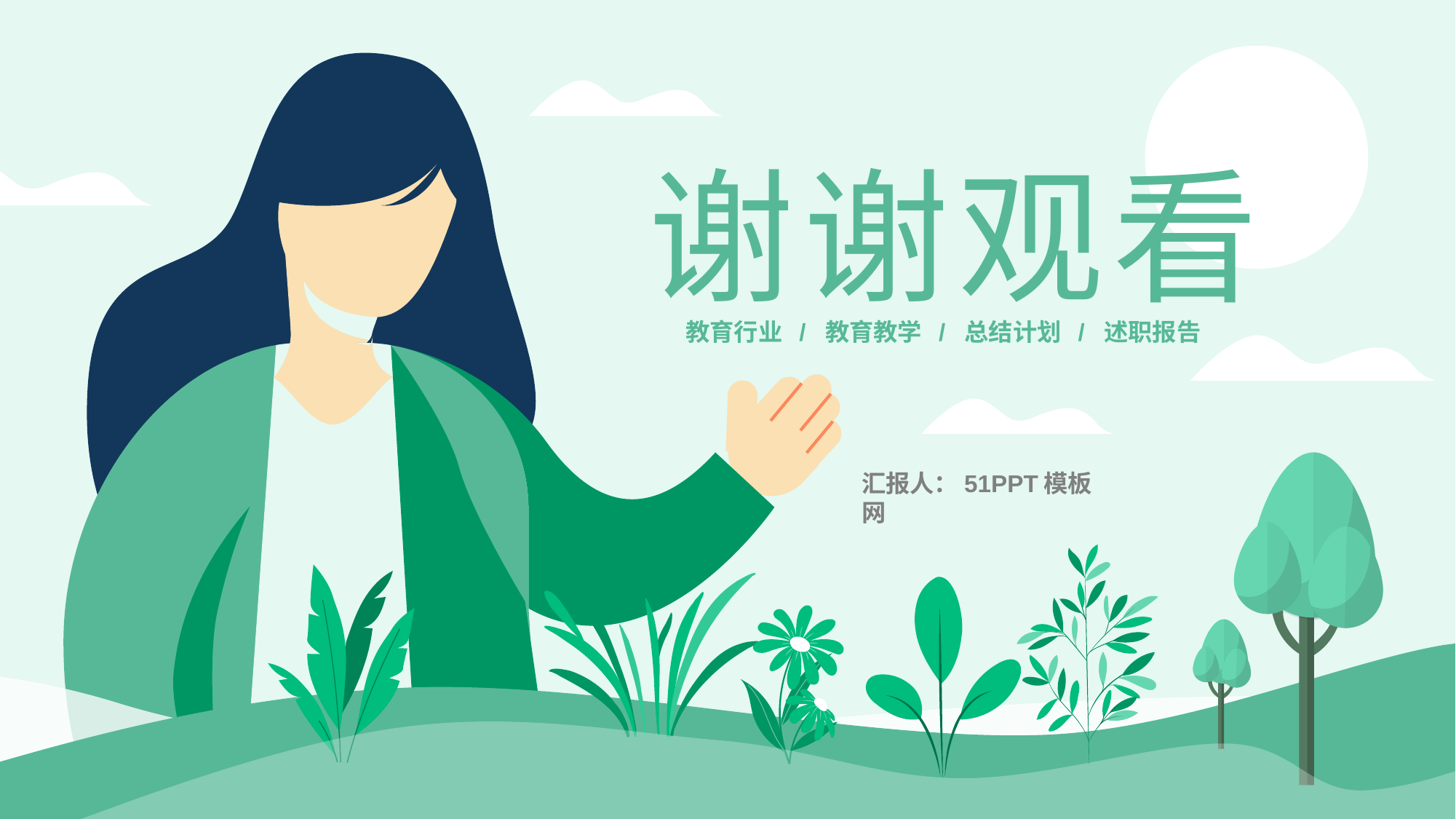

谢谢观看

教育行业  /  教育教学  /  总结计划  /  述职报告

汇报人：51PPT模板网